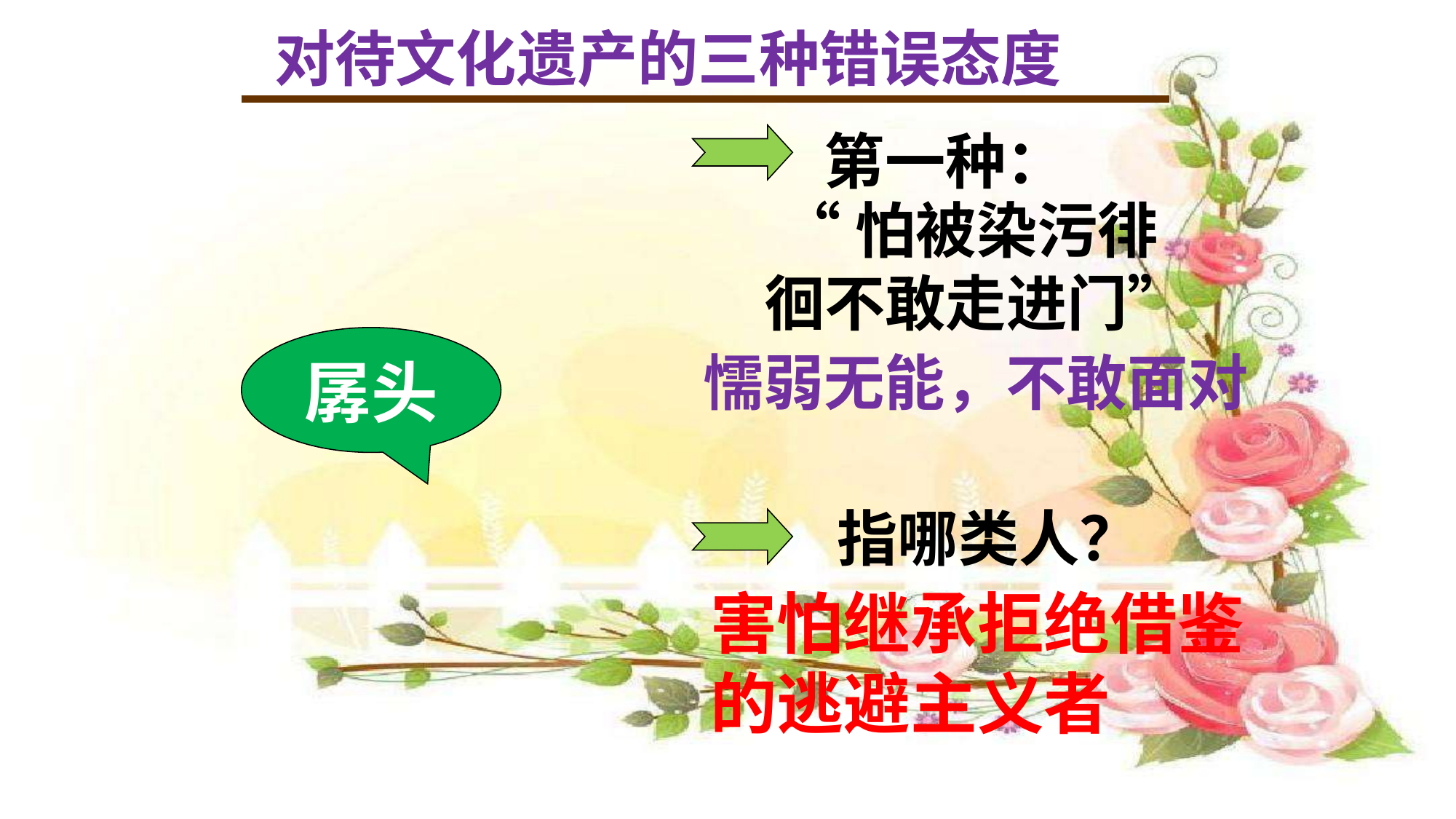

对待文化遗产的三种错误态度
第一种：

  “怕被染污徘徊不敢走进门”
孱头
懦弱无能，不敢面对
指哪类人？

害怕继承拒绝借鉴的逃避主义者